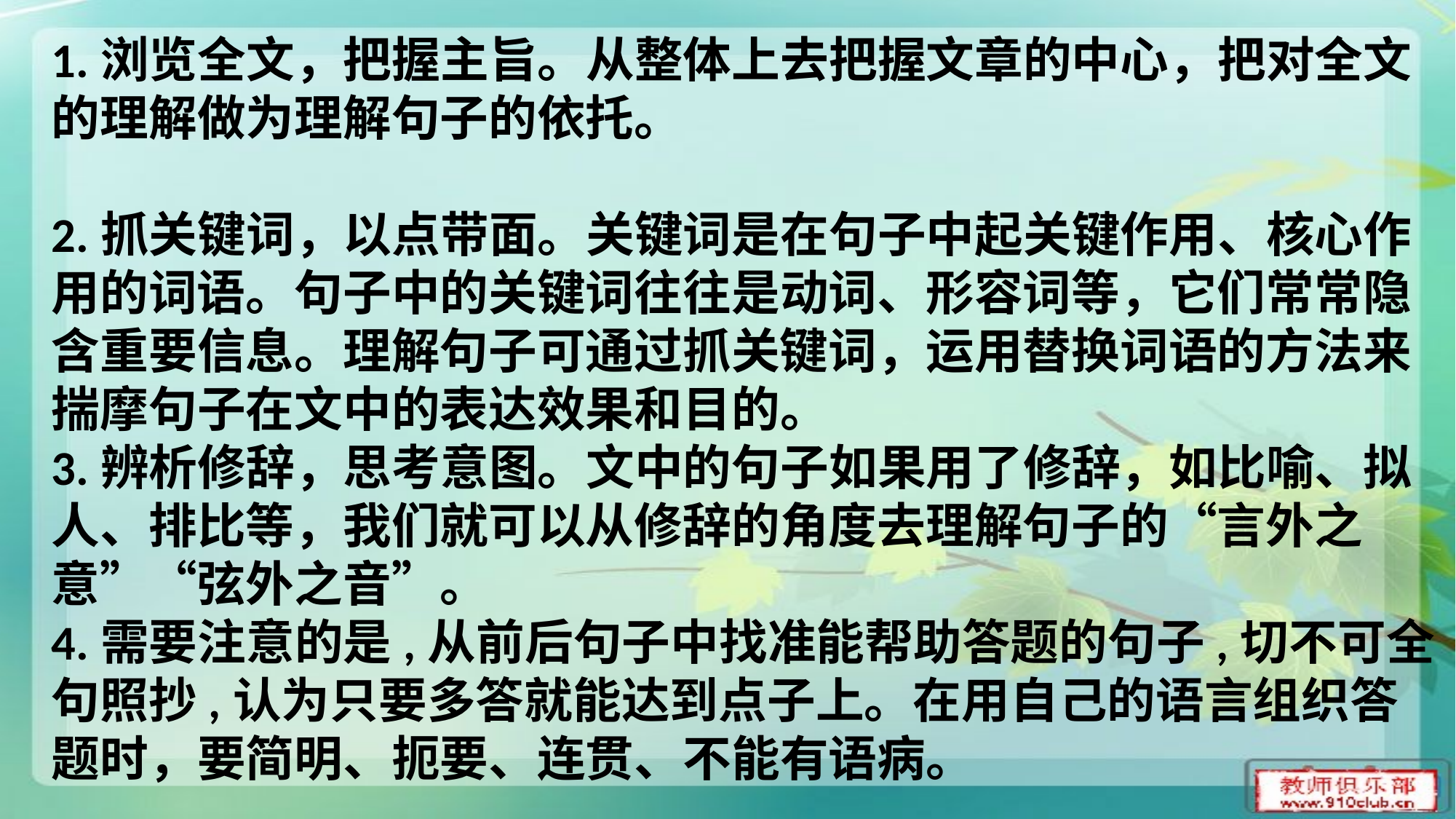

1.浏览全文，把握主旨。从整体上去把握文章的中心，把对全文的理解做为理解句子的依托。

2.抓关键词，以点带面。关键词是在句子中起关键作用、核心作用的词语。句子中的关键词往往是动词、形容词等，它们常常隐含重要信息。理解句子可通过抓关键词，运用替换词语的方法来揣摩句子在文中的表达效果和目的。
3.辨析修辞，思考意图。文中的句子如果用了修辞，如比喻、拟人、排比等，我们就可以从修辞的角度去理解句子的“言外之意”“弦外之音”。
4.需要注意的是,从前后句子中找准能帮助答题的句子,切不可全句照抄,认为只要多答就能达到点子上。在用自己的语言组织答题时，要简明、扼要、连贯、不能有语病。